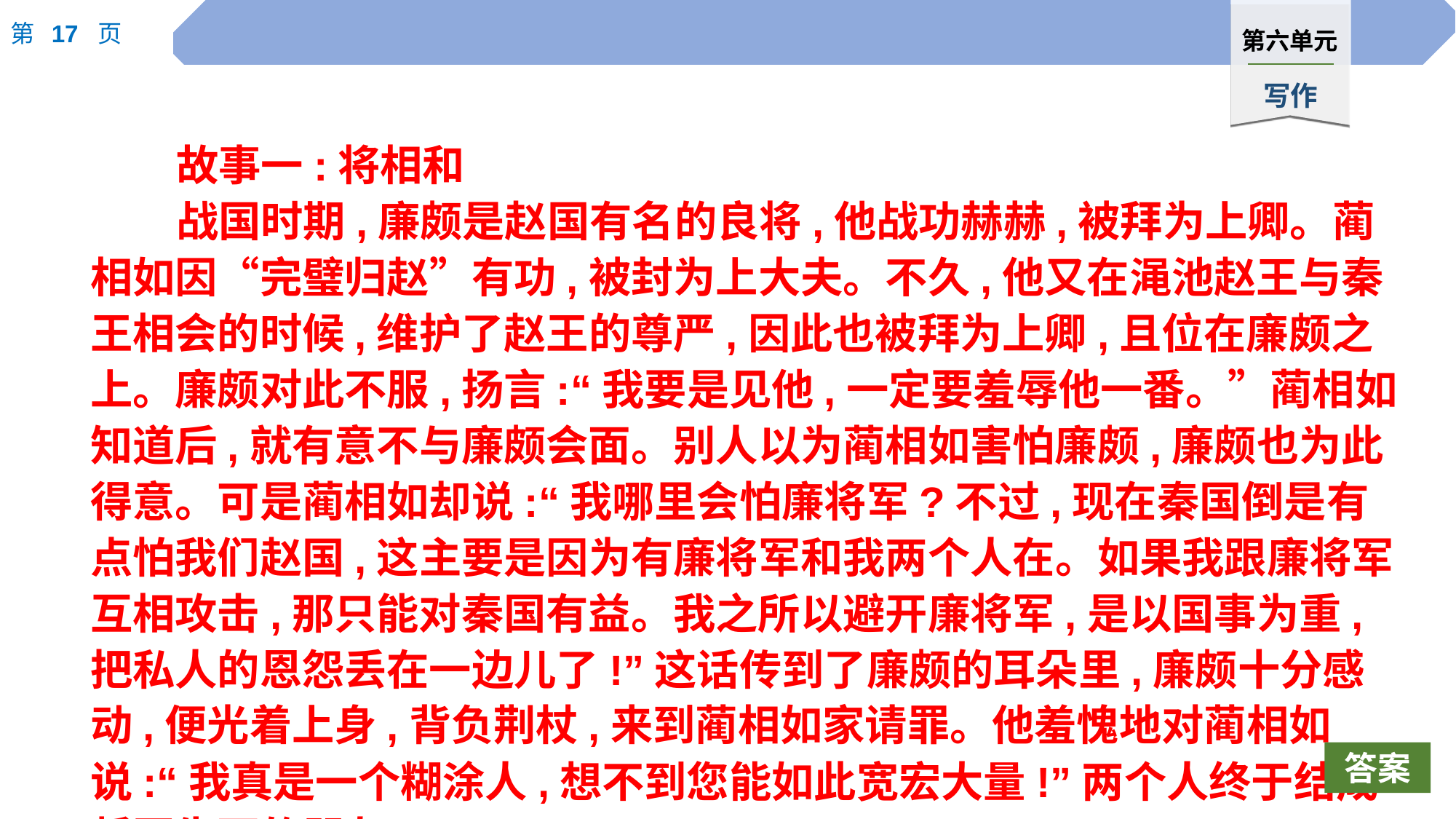

故事一:将相和
战国时期,廉颇是赵国有名的良将,他战功赫赫,被拜为上卿。蔺相如因“完璧归赵”有功,被封为上大夫。不久,他又在渑池赵王与秦王相会的时候,维护了赵王的尊严,因此也被拜为上卿,且位在廉颇之上。廉颇对此不服,扬言:“我要是见他,一定要羞辱他一番。”蔺相如知道后,就有意不与廉颇会面。别人以为蔺相如害怕廉颇,廉颇也为此得意。可是蔺相如却说:“我哪里会怕廉将军?不过,现在秦国倒是有点怕我们赵国,这主要是因为有廉将军和我两个人在。如果我跟廉将军互相攻击,那只能对秦国有益。我之所以避开廉将军,是以国事为重,把私人的恩怨丢在一边儿了!”这话传到了廉颇的耳朵里,廉颇十分感动,便光着上身,背负荆杖,来到蔺相如家请罪。他羞愧地对蔺相如说:“我真是一个糊涂人,想不到您能如此宽宏大量!”两个人终于结成誓同生死的朋友。
答案